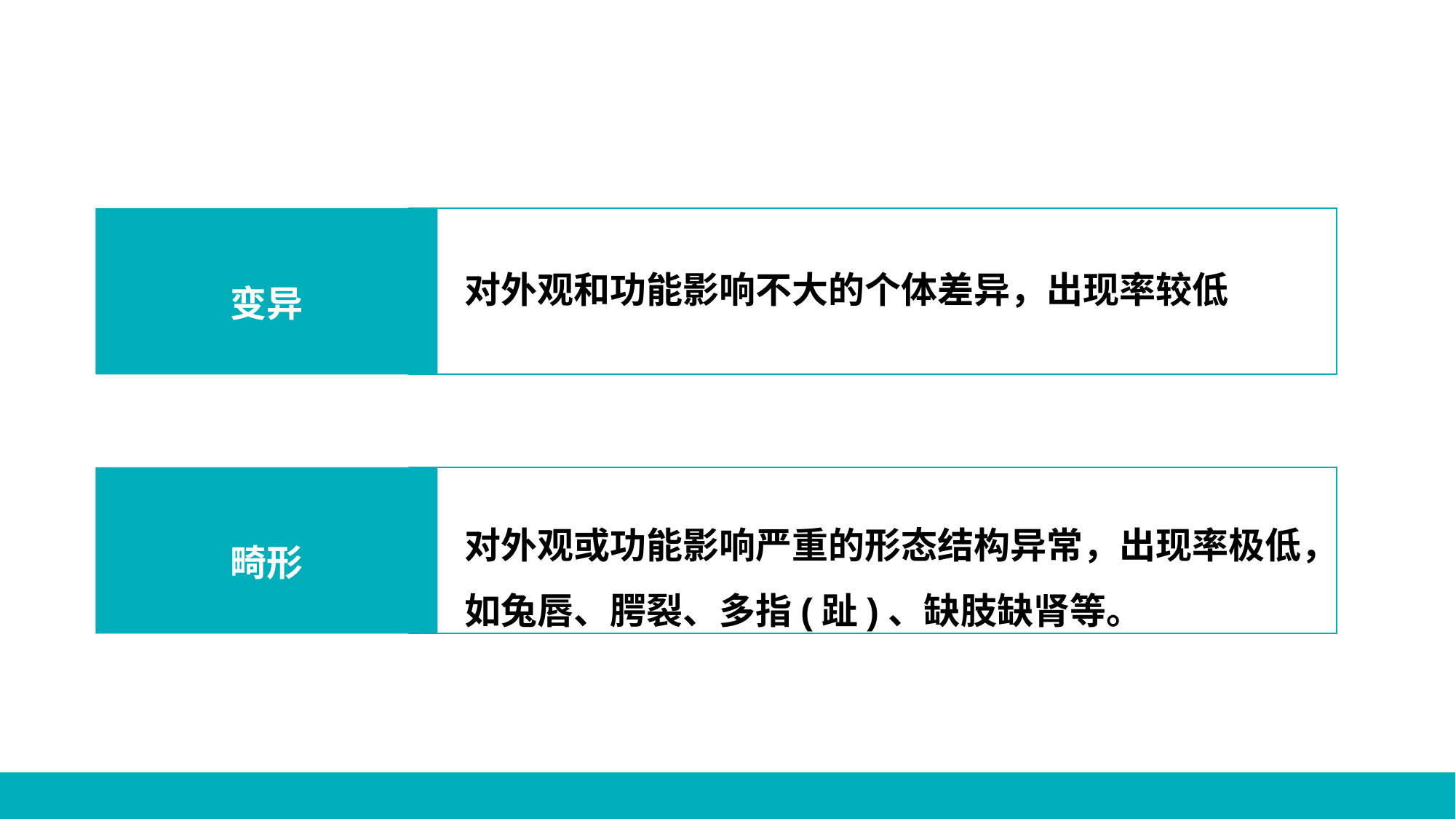

变异

对外观和功能影响不大的个体差异，出现率较低
畸形

对外观或功能影响严重的形态结构异常，出现率极低，如兔唇、腭裂、多指(趾)、缺肢缺肾等。